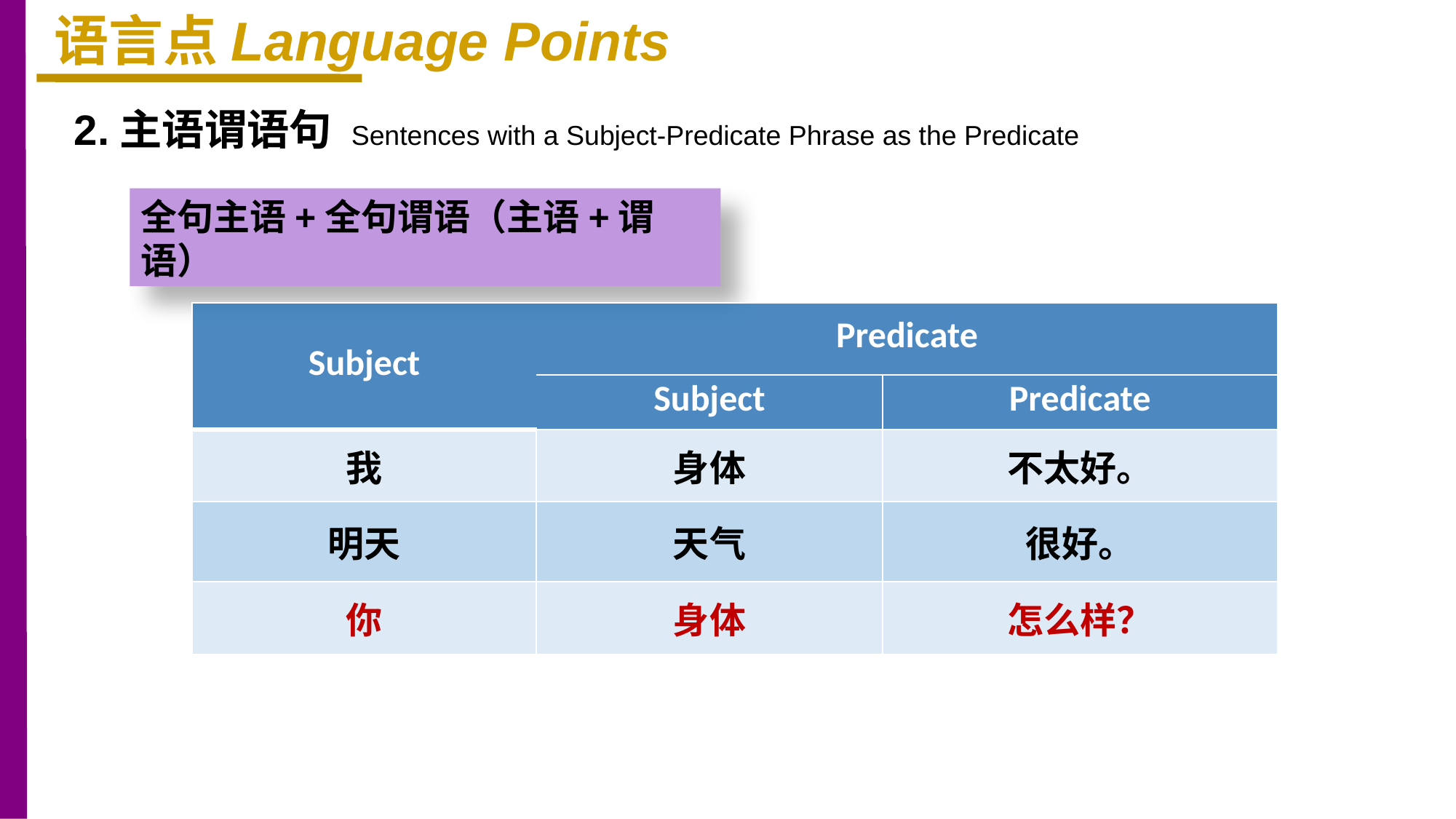

语言点Language Points
2.主语谓语句 Sentences with a Subject-Predicate Phrase as the Predicate
全句主语+全句谓语（主语+谓语）
| Subject | Predicate |  |
| --- | --- | --- |
|  | Subject | Predicate |
| 我 | 身体 | 不太好。 |
| 明天 | 天气 | 很好。 |
| 你 | 身体 | 怎么样？ |